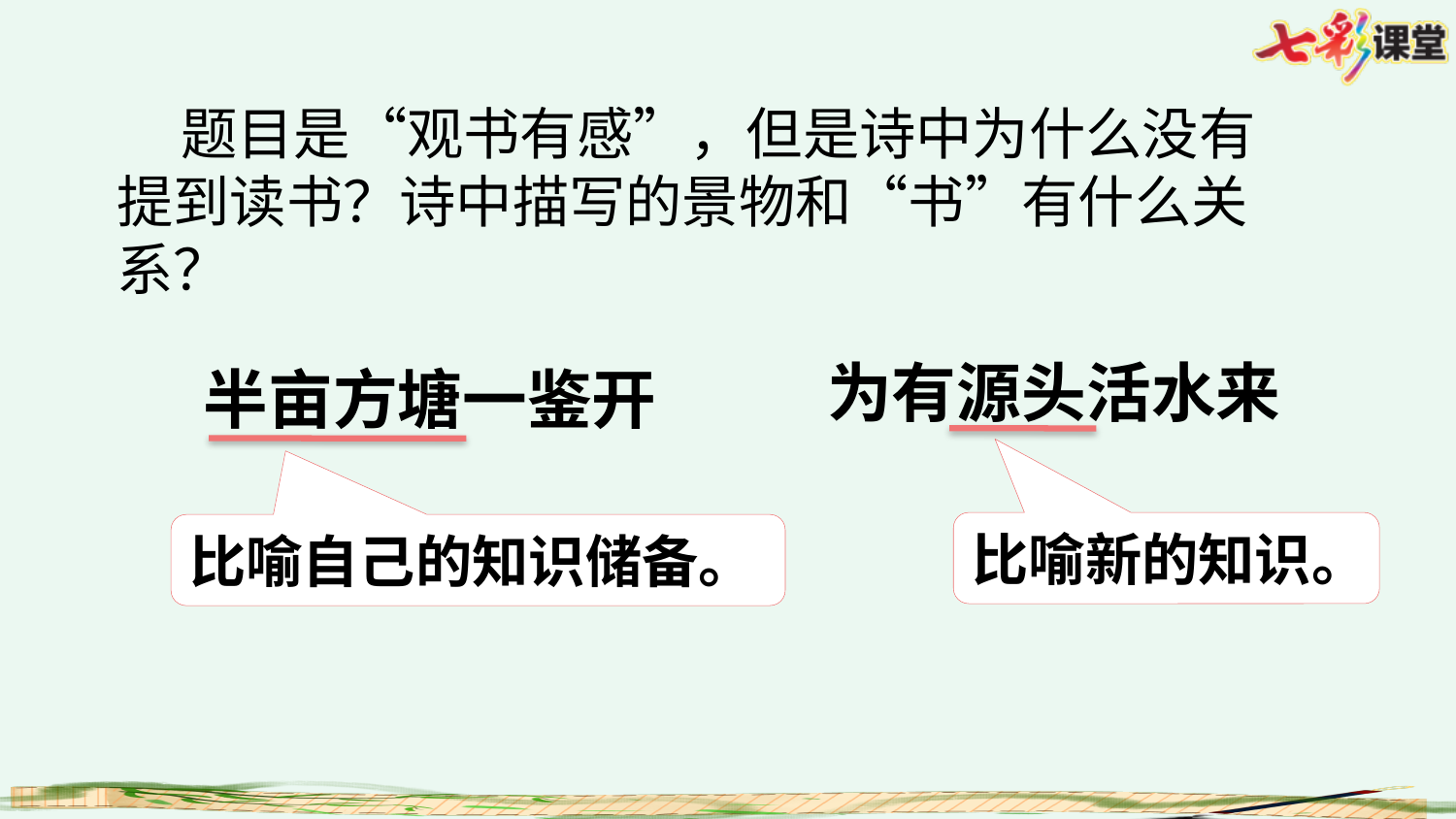

题目是“观书有感”，但是诗中为什么没有提到读书？诗中描写的景物和“书”有什么关系？
为有源头活水来
半亩方塘一鉴开
比喻新的知识。
比喻自己的知识储备。